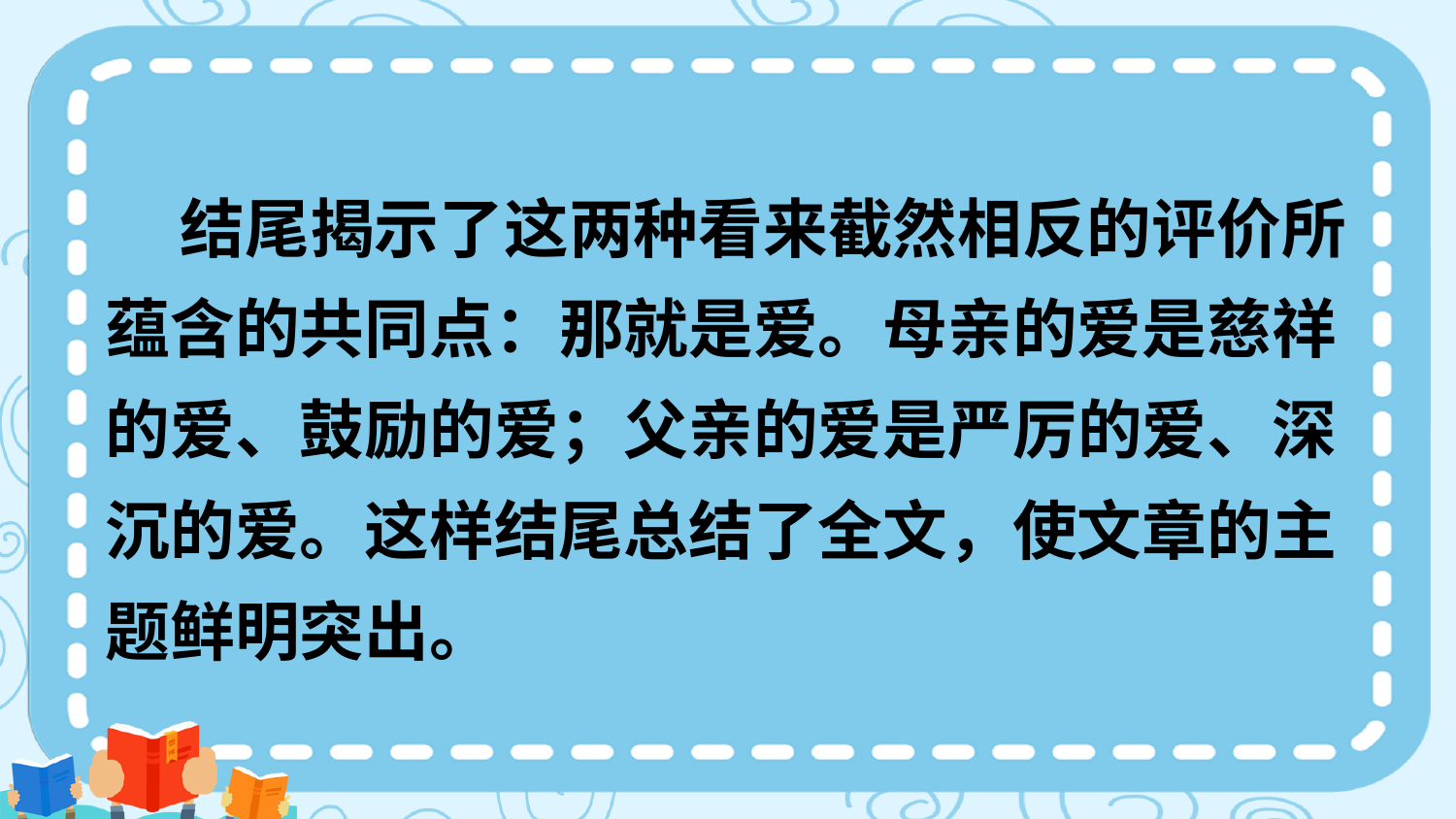

结尾揭示了这两种看来截然相反的评价所蕴含的共同点：那就是爱。母亲的爱是慈祥的爱、鼓励的爱；父亲的爱是严厉的爱、深沉的爱。这样结尾总结了全文，使文章的主题鲜明突出。